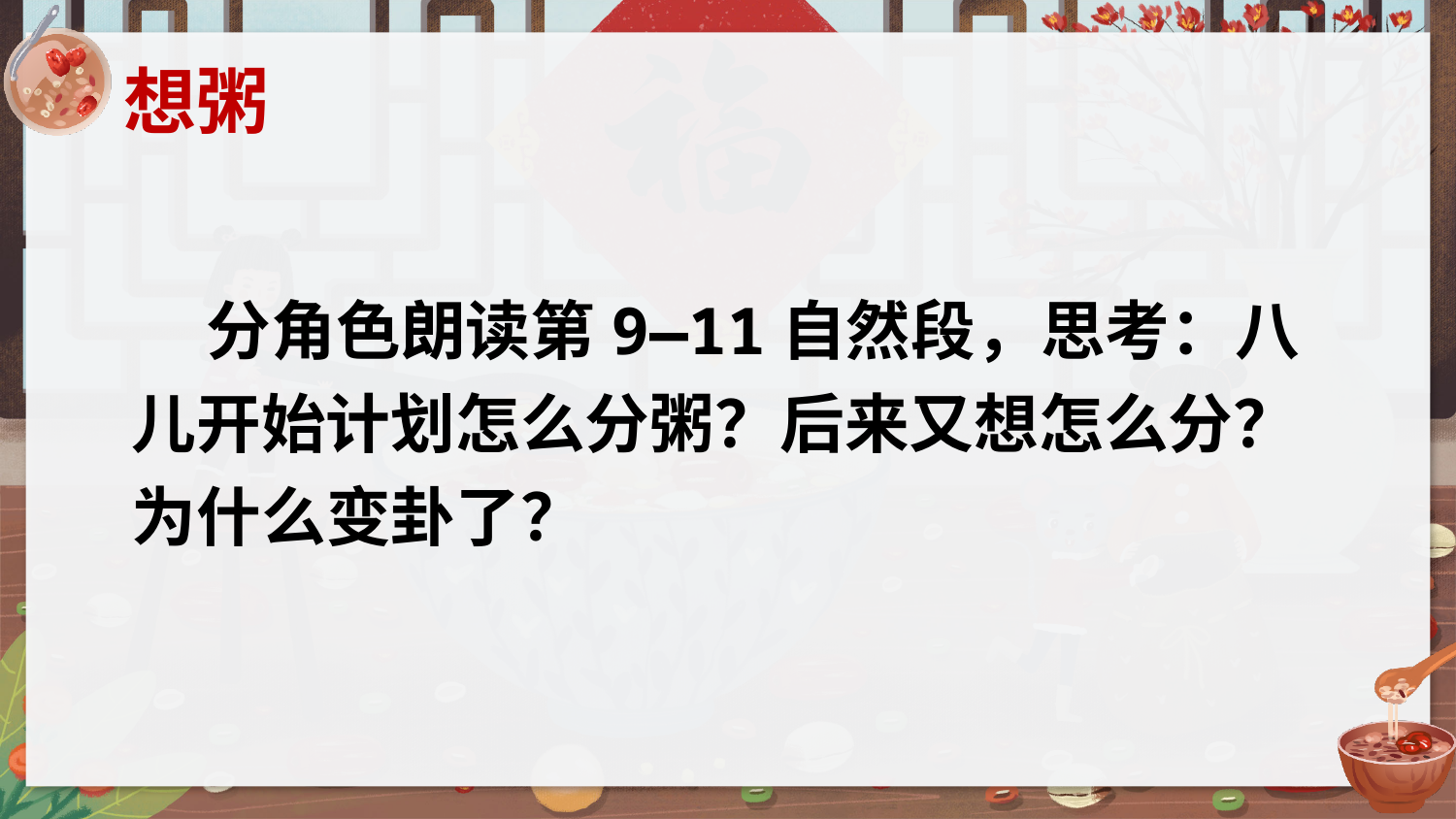

想粥
    分角色朗读第9—11自然段，思考：八儿开始计划怎么分粥？后来又想怎么分？为什么变卦了？